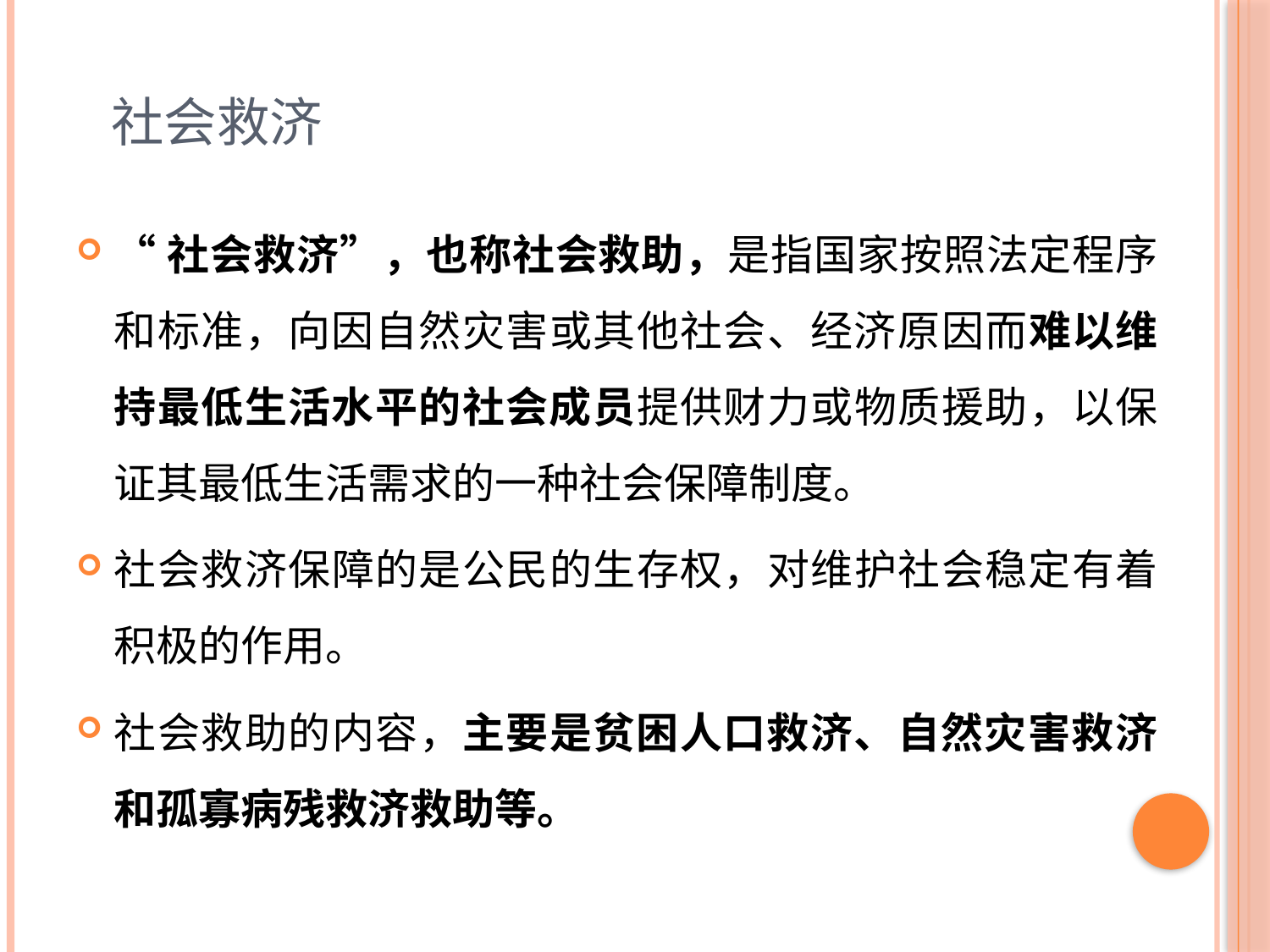

# 社会救济
“社会救济”，也称社会救助，是指国家按照法定程序和标准，向因自然灾害或其他社会、经济原因而难以维持最低生活水平的社会成员提供财力或物质援助，以保证其最低生活需求的一种社会保障制度。
社会救济保障的是公民的生存权，对维护社会稳定有着积极的作用。
社会救助的内容，主要是贫困人口救济、自然灾害救济和孤寡病残救济救助等。